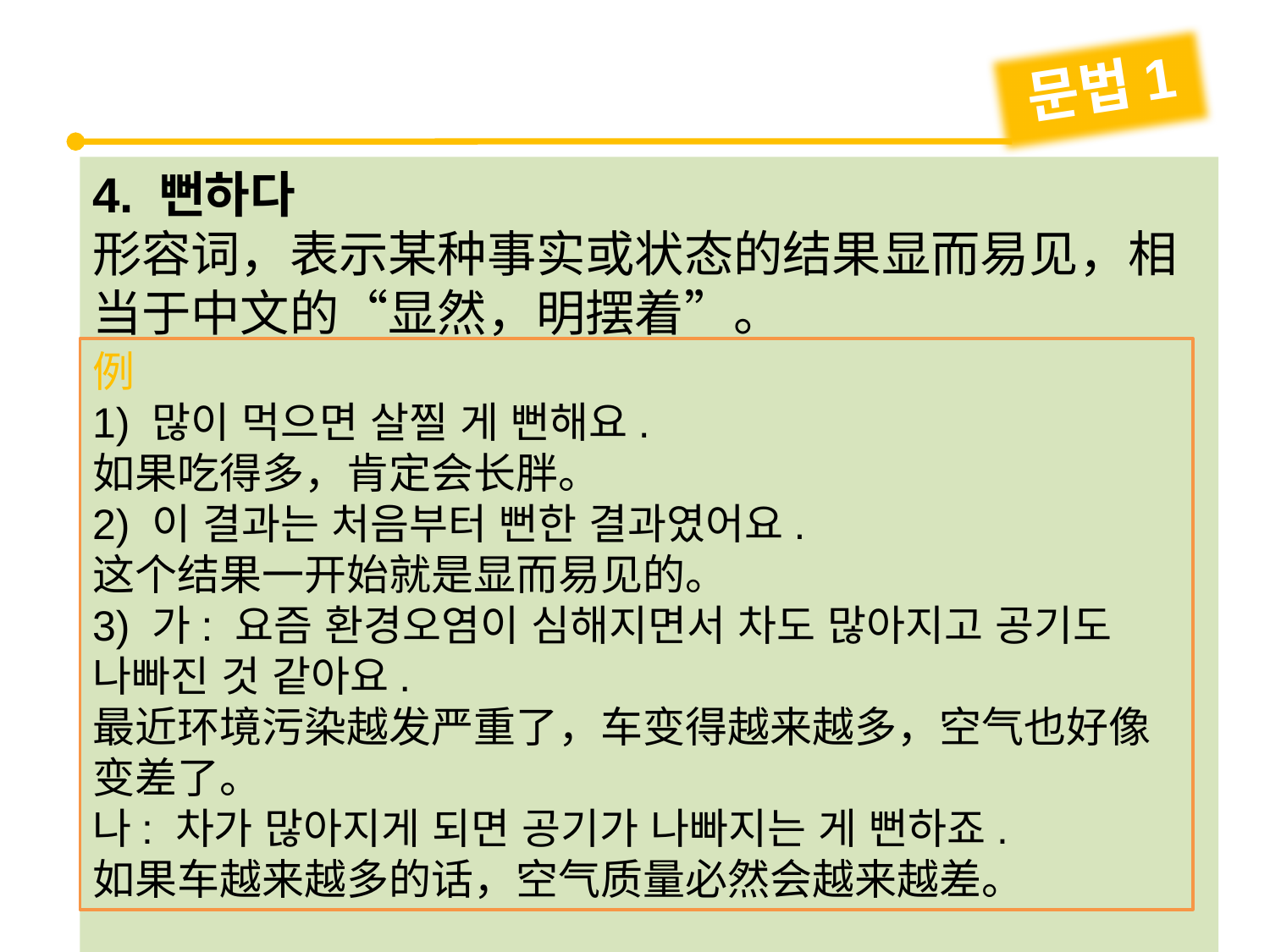

문법1
4. 뻔하다
形容词，表示某种事实或状态的结果显而易见，相当于中文的“显然，明摆着”。

例
1) 많이 먹으면 살찔 게 뻔해요.
如果吃得多，肯定会长胖。
2) 이 결과는 처음부터 뻔한 결과였어요.
这个结果一开始就是显而易见的。
3) 가: 요즘 환경오염이 심해지면서 차도 많아지고 공기도 나빠진 것 같아요.
最近环境污染越发严重了，车变得越来越多，空气也好像变差了。
나: 차가 많아지게 되면 공기가 나빠지는 게 뻔하죠.
如果车越来越多的话，空气质量必然会越来越差。